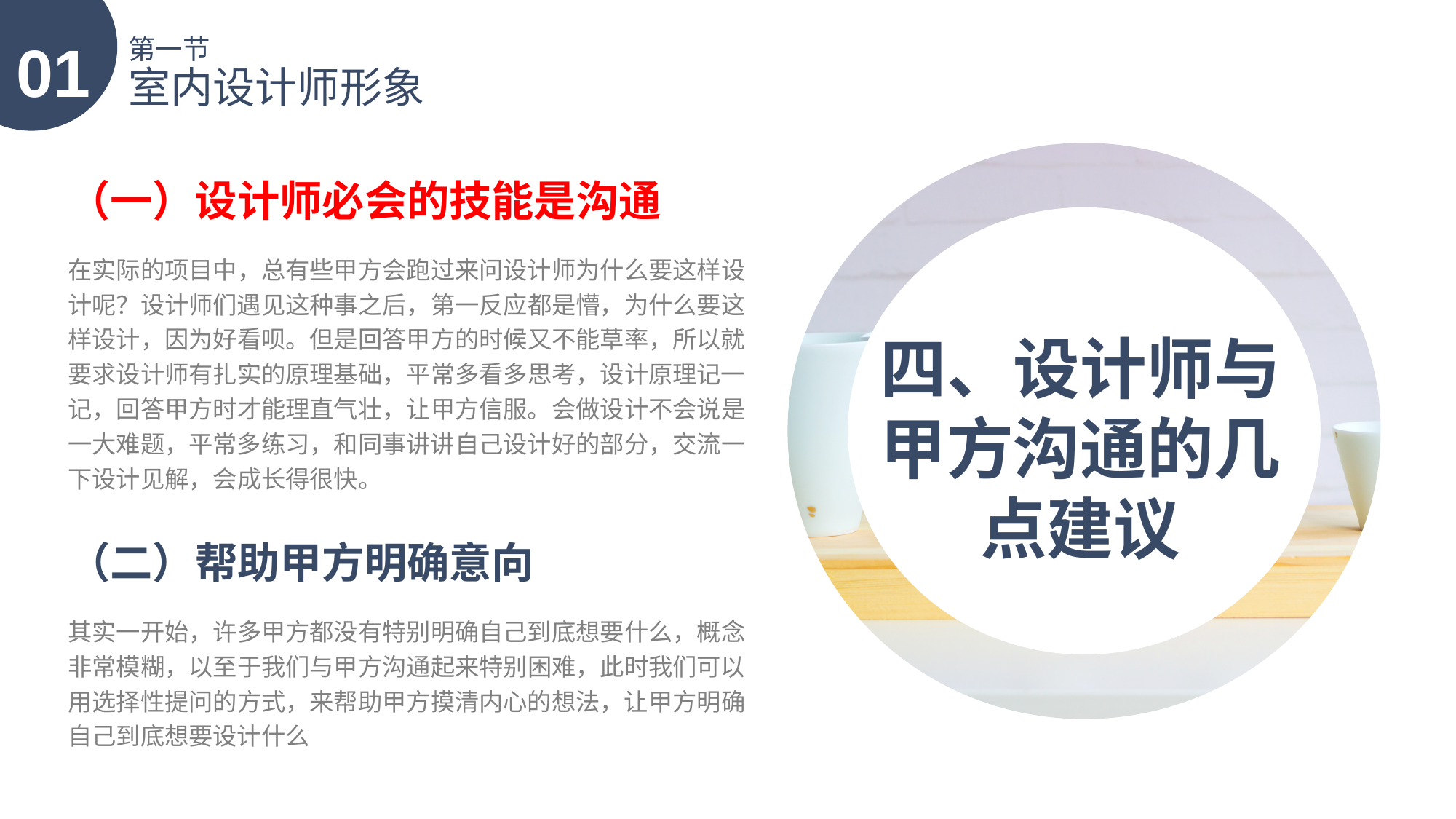

01
第一节
室内设计师形象

（一）设计师必会的技能是沟通

在实际的项目中，总有些甲方会跑过来问设计师为什么要这样设计呢？设计师们遇见这种事之后，第一反应都是懵，为什么要这样设计，因为好看呗。但是回答甲方的时候又不能草率，所以就要求设计师有扎实的原理基础，平常多看多思考，设计原理记一记，回答甲方时才能理直气壮，让甲方信服。会做设计不会说是一大难题，平常多练习，和同事讲讲自己设计好的部分，交流一下设计见解，会成长得很快。
四、设计师与甲方沟通的几点建议
（二）帮助甲方明确意向
其实一开始，许多甲方都没有特别明确自己到底想要什么，概念非常模糊，以至于我们与甲方沟通起来特别困难，此时我们可以用选择性提问的方式，来帮助甲方摸清内心的想法，让甲方明确自己到底想要设计什么